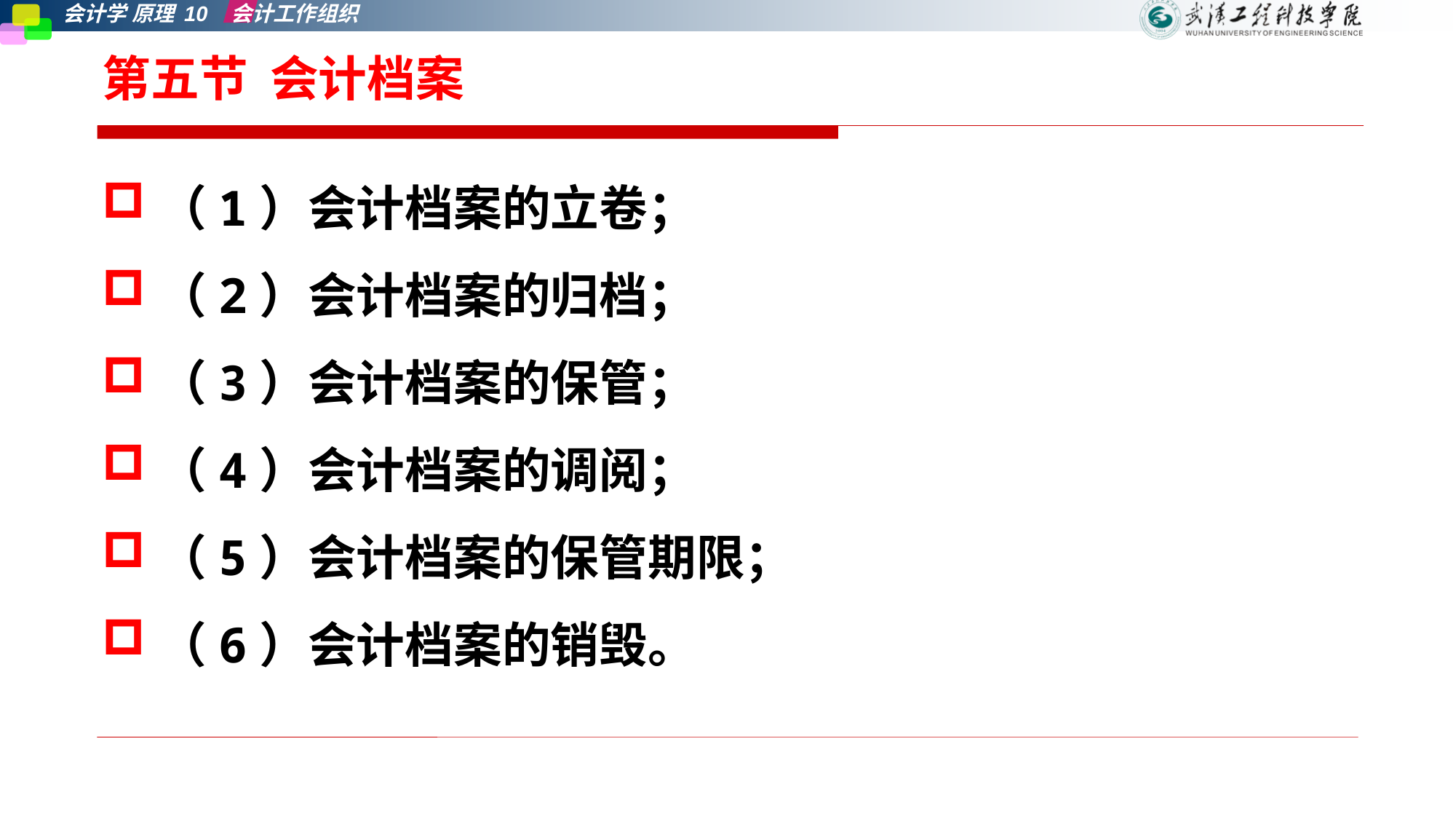

# 第五节  会计档案
（1）会计档案的立卷；
（2）会计档案的归档；
（3）会计档案的保管；
（4）会计档案的调阅；
（5）会计档案的保管期限；
（6）会计档案的销毁。